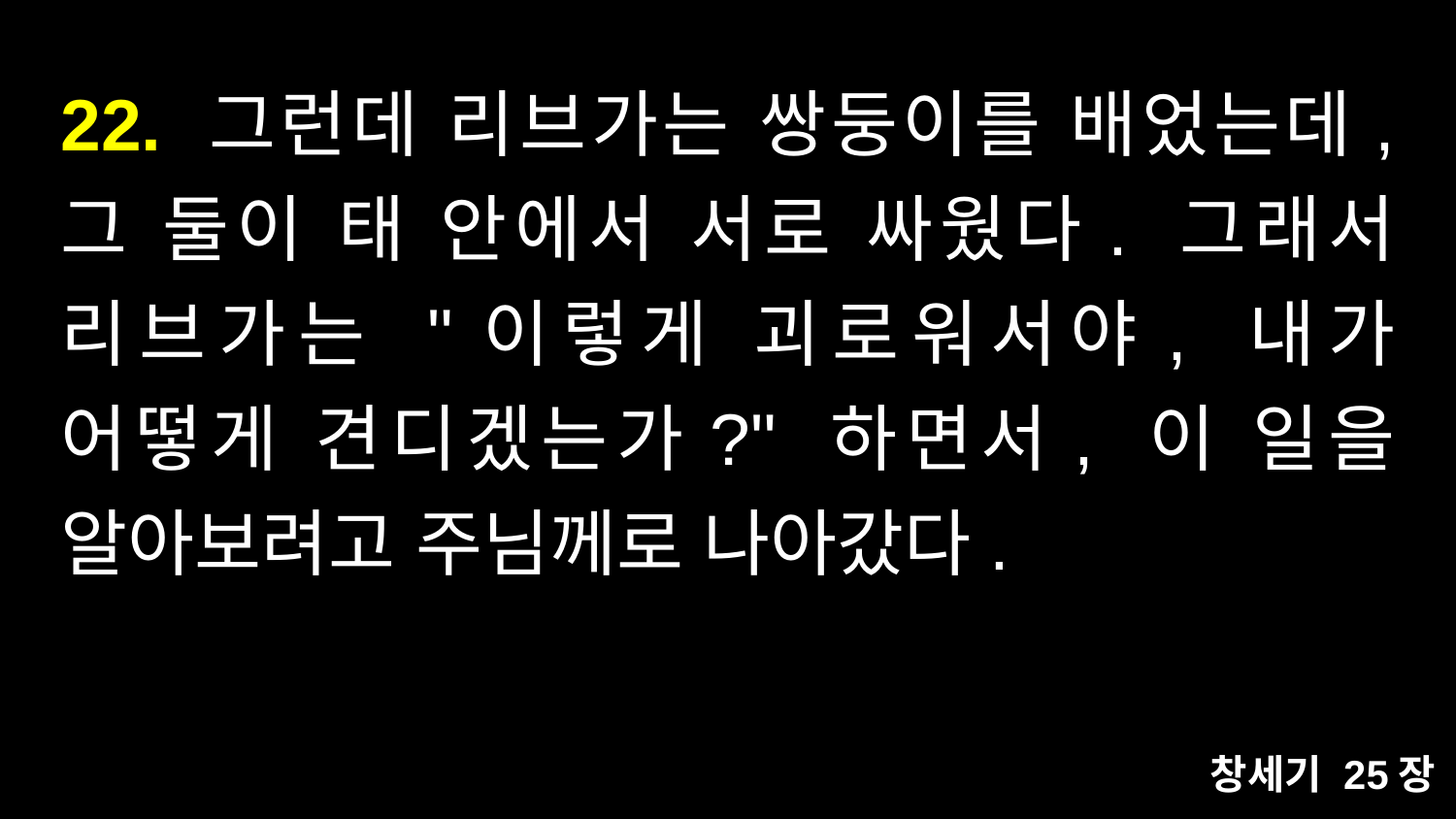

# 22. 그런데 리브가는 쌍둥이를 배었는데, 그 둘이 태 안에서 서로 싸웠다. 그래서 리브가는 "이렇게 괴로워서야, 내가 어떻게 견디겠는가?" 하면서, 이 일을 알아보려고 주님께로 나아갔다.
창세기 25장